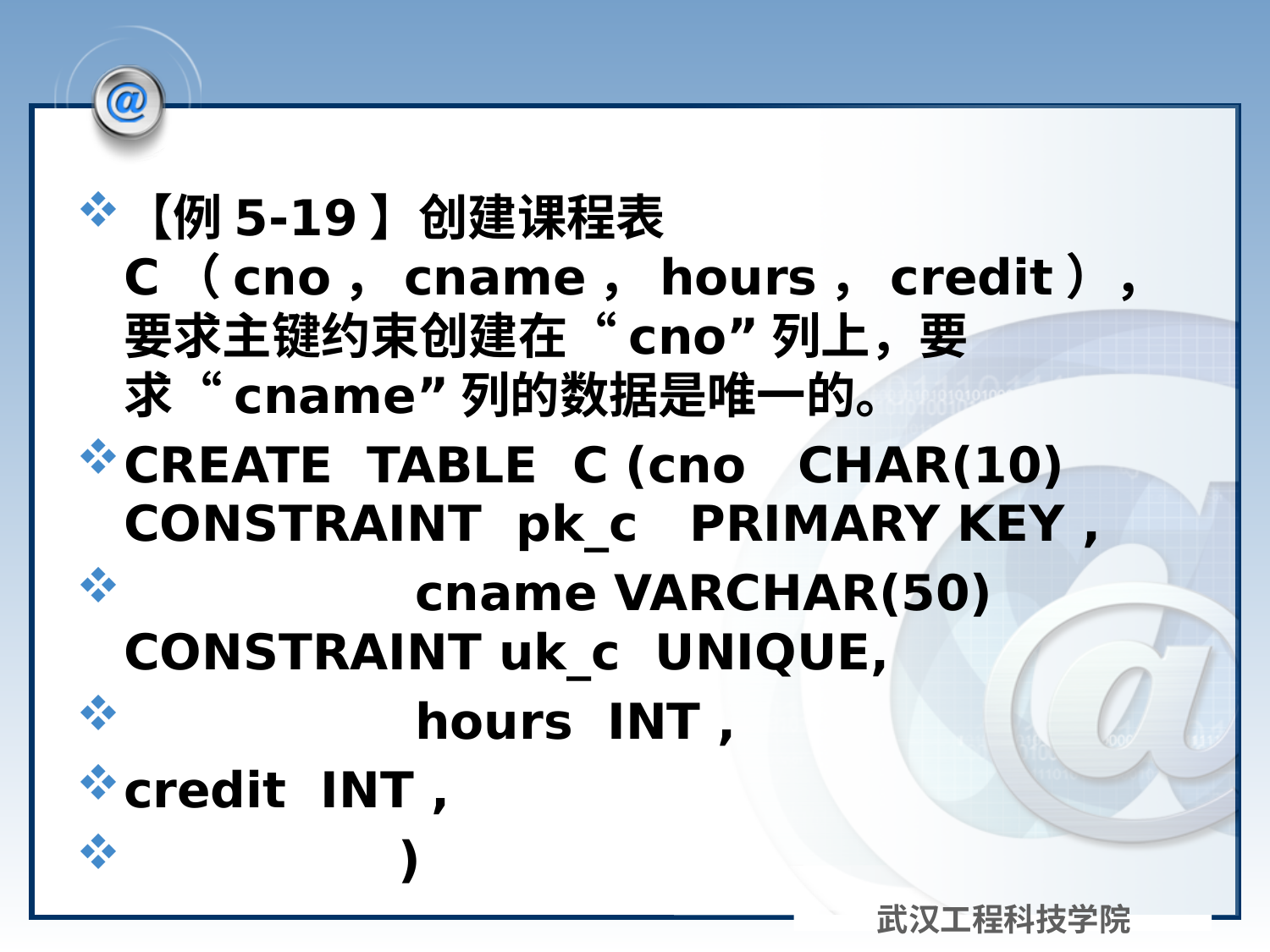

#
【例5-19】创建课程表C（cno，cname，hours，credit），要求主键约束创建在“cno”列上，要求“cname”列的数据是唯一的。
CREATE  TABLE  C (cno   CHAR(10)  CONSTRAINT  pk_c   PRIMARY KEY ,
                 cname VARCHAR(50)  CONSTRAINT uk_c  UNIQUE,
                 hours  INT ,
credit  INT ,
                )

武汉工程科技学院